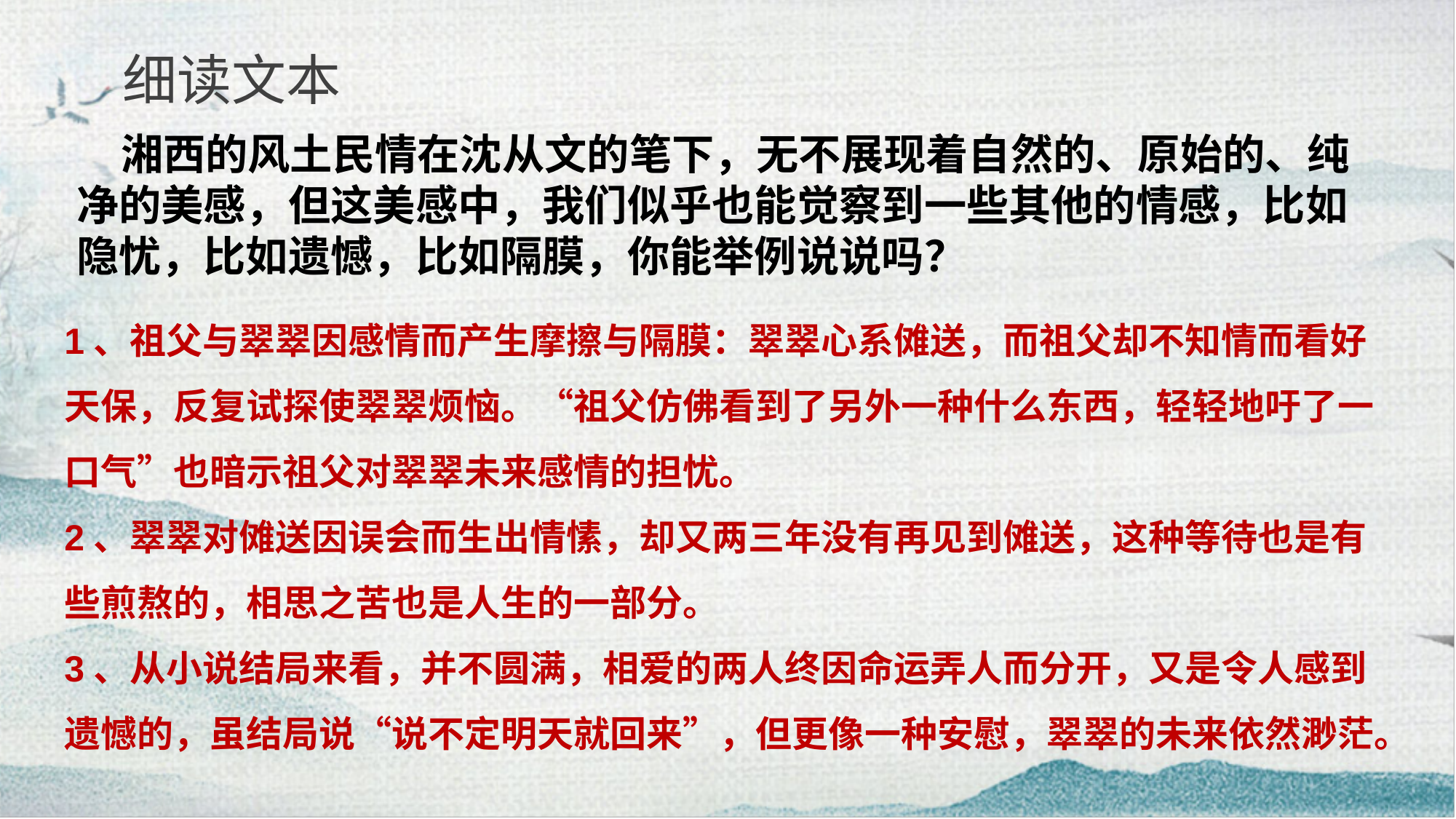

细读文本

    湘西的风土民情在沈从文的笔下，无不展现着自然的、原始的、纯净的美感，但这美感中，我们似乎也能觉察到一些其他的情感，比如隐忧，比如遗憾，比如隔膜，你能举例说说吗？
1、祖父与翠翠因感情而产生摩擦与隔膜：翠翠心系傩送，而祖父却不知情而看好天保，反复试探使翠翠烦恼。“祖父仿佛看到了另外一种什么东西，轻轻地吁了一口气”也暗示祖父对翠翠未来感情的担忧。
2、翠翠对傩送因误会而生出情愫，却又两三年没有再见到傩送，这种等待也是有些煎熬的，相思之苦也是人生的一部分。
3、从小说结局来看，并不圆满，相爱的两人终因命运弄人而分开，又是令人感到遗憾的，虽结局说“说不定明天就回来”，但更像一种安慰，翠翠的未来依然渺茫。